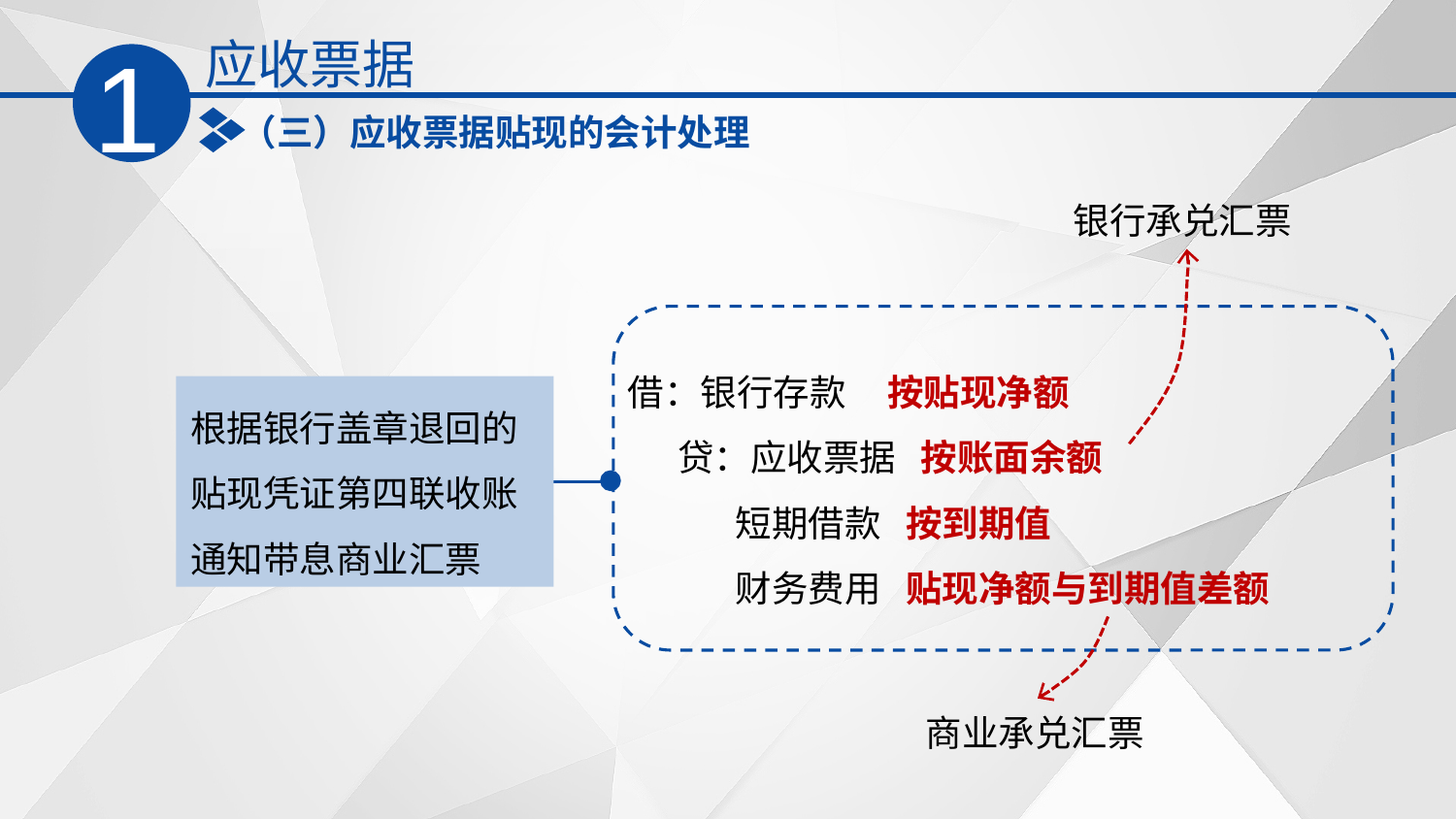

应收票据
1

（三）应收票据贴现的会计处理

银行承兑汇票

借：银行存款     按贴现净额
     贷：应收票据   按账面余额
            短期借款   按到期值
            财务费用   贴现净额与到期值差额
根据银行盖章退回的贴现凭证第四联收账通知带息商业汇票

商业承兑汇票